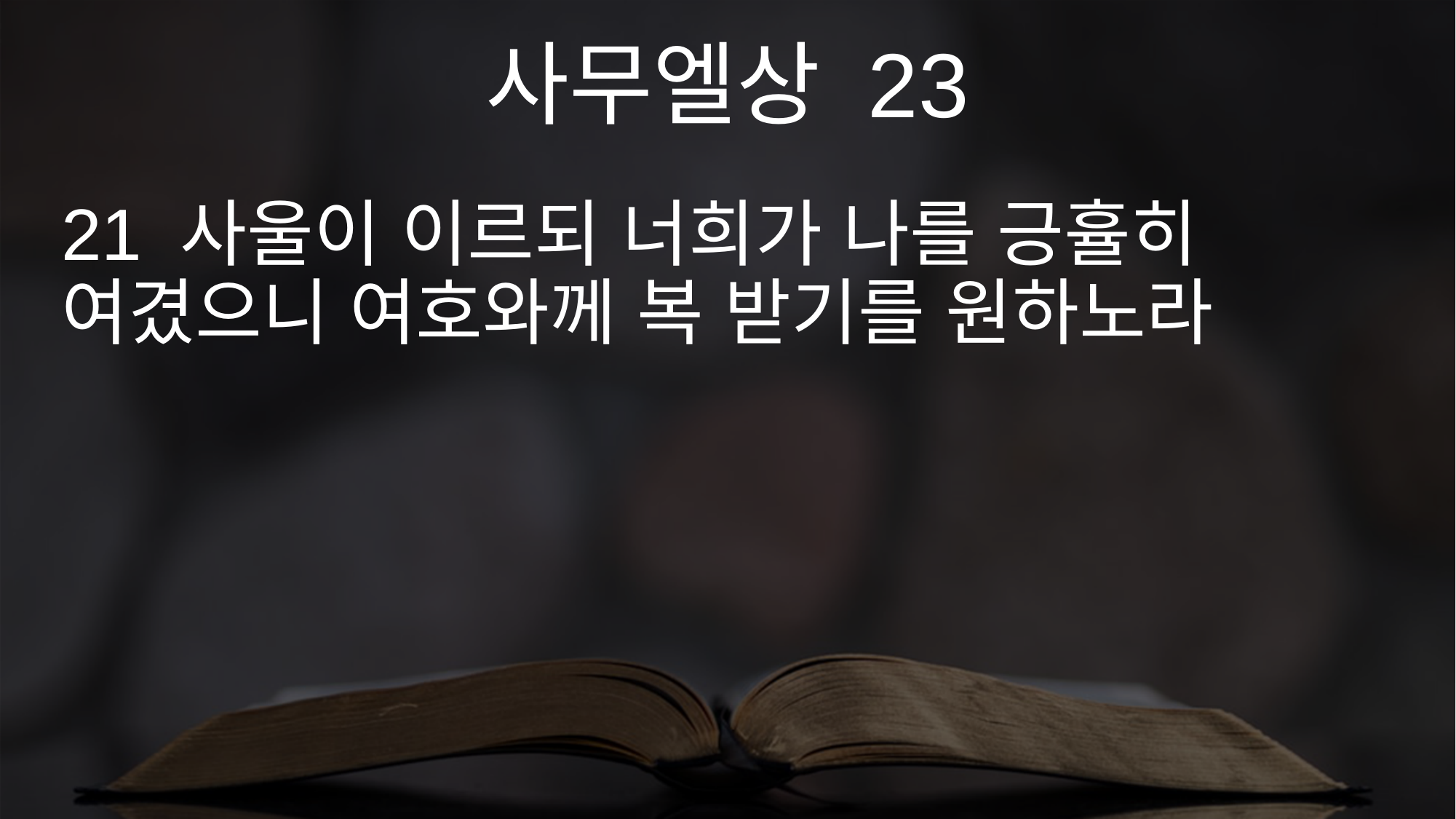

사무엘상 23
21 사울이 이르되 너희가 나를 긍휼히 여겼으니 여호와께 복 받기를 원하노라